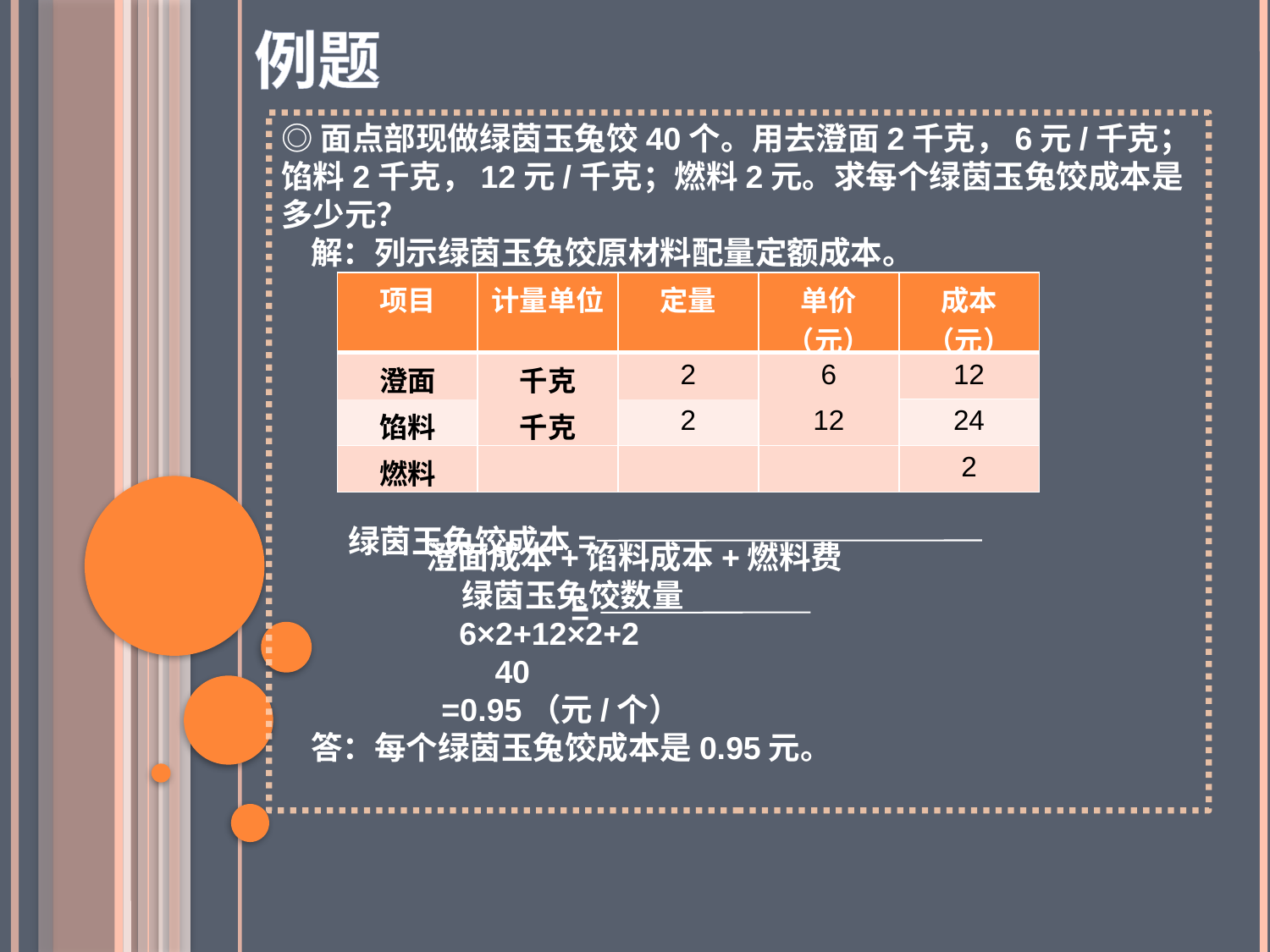

例题
◎面点部现做绿茵玉兔饺40个。用去澄面2千克，6元/千克；馅料2千克，12元/千克；燃料2元。求每个绿茵玉兔饺成本是多少元？
   解：列示绿茵玉兔饺原材料配量定额成本。
       菜肴名称：绿茵玉兔饺（40个）

                   澄面成本+馅料成本+燃料费
                        绿茵玉兔饺数量
                    6×2+12×2+2
                        40
                  =0.95（元/个）
   答：每个绿茵玉兔饺成本是0.95元。

| 项目 | 计量单位 | 定量 | 单价（元） | 成本（元） |
| --- | --- | --- | --- | --- |
| 澄面 | 千克 | 2 | 6 | 12 |
| 馅料 |  |  |  |  |
|  | 千克 |  |  |  |
|  |  | 2 |  |  |
|  |  |  | 12 |  |
|  |  |  |  | 24 |
| 燃料 |  |  |  | 2 |
绿茵玉兔饺成本=
=